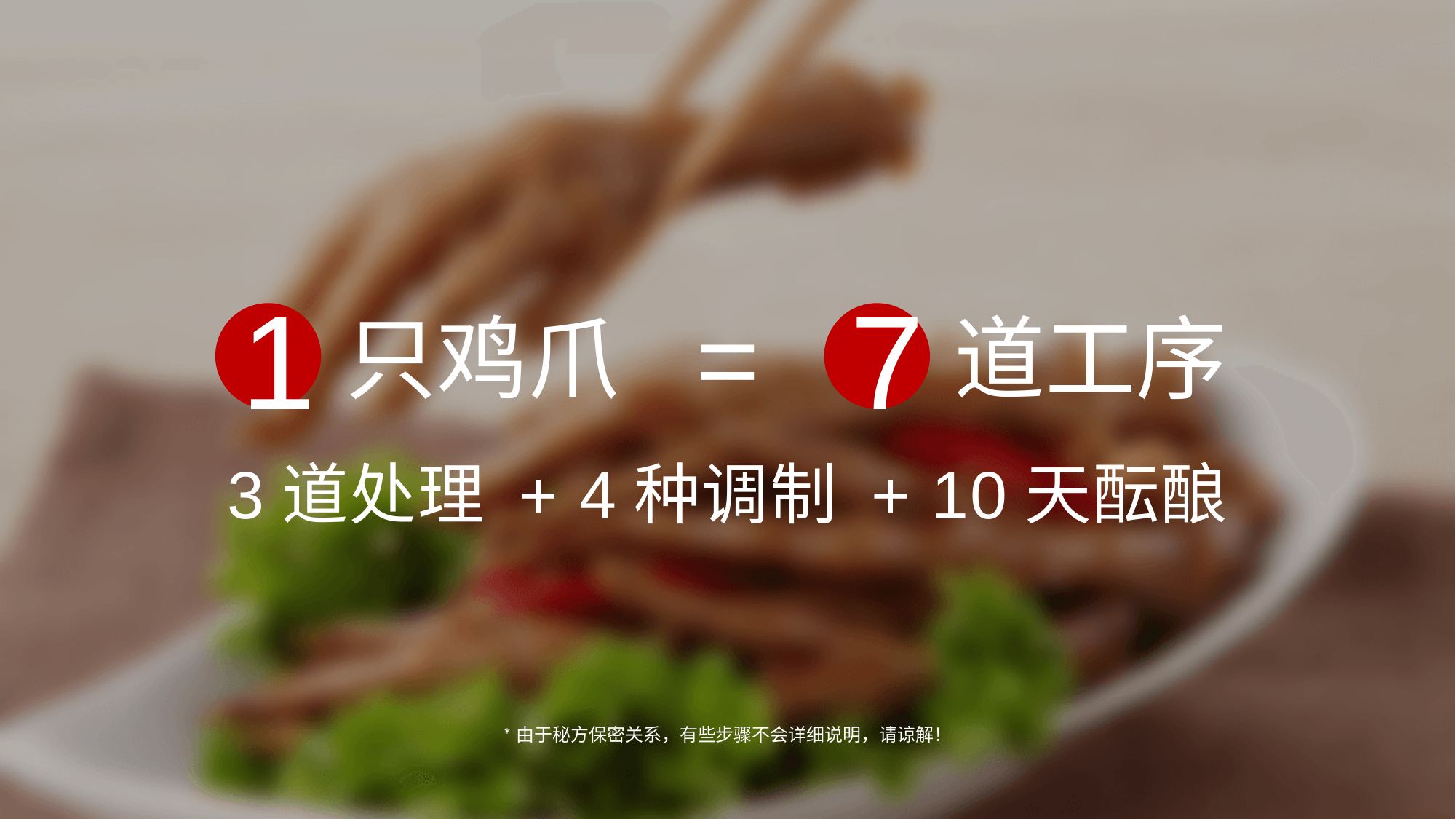

=
只鸡爪
1
道工序
7
3道处理 + 4种调制 + 10天酝酿
*由于秘方保密关系，有些步骤不会详细说明，请谅解！